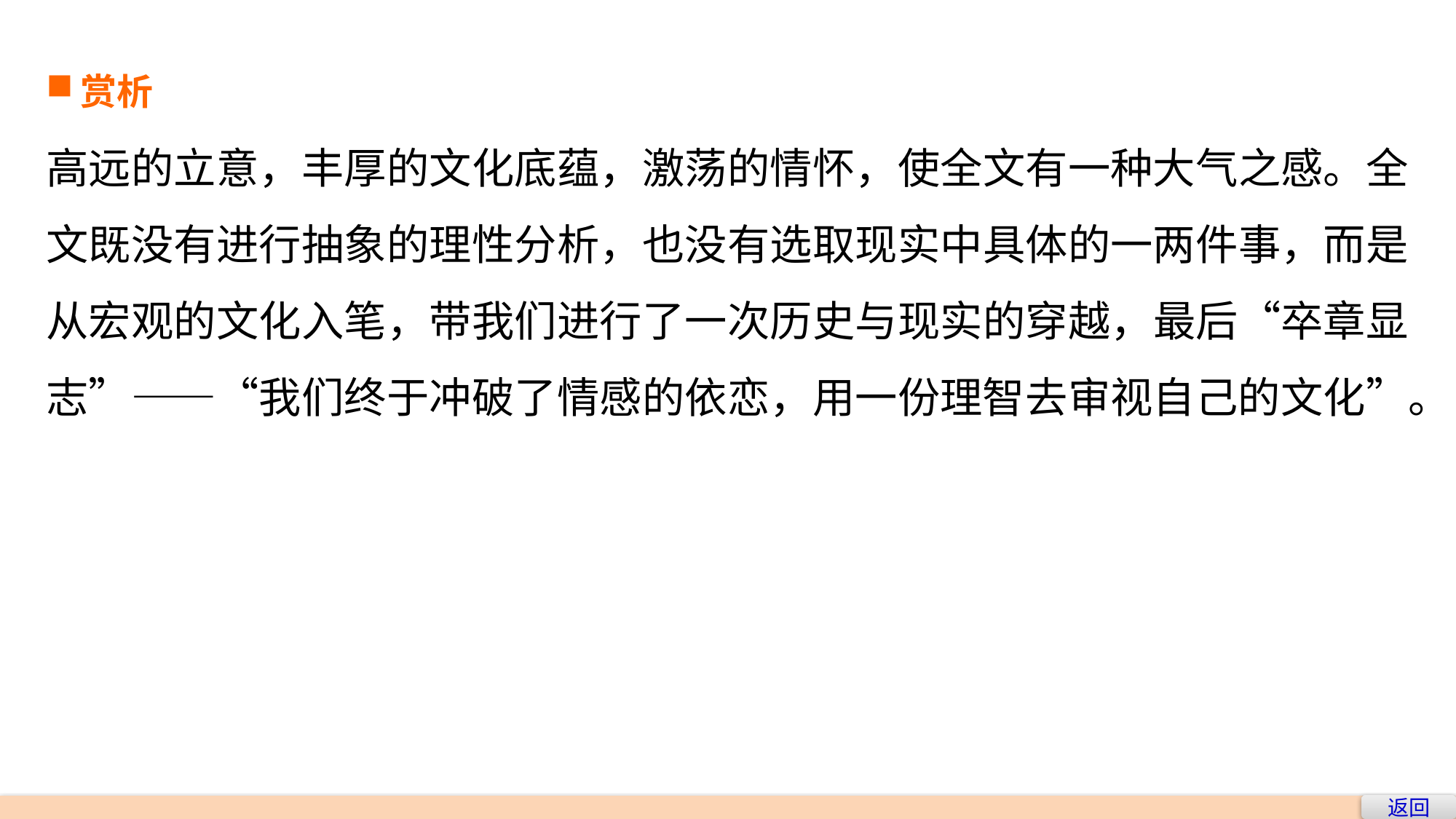

赏析
高远的立意，丰厚的文化底蕴，激荡的情怀，使全文有一种大气之感。全文既没有进行抽象的理性分析，也没有选取现实中具体的一两件事，而是从宏观的文化入笔，带我们进行了一次历史与现实的穿越，最后“卒章显志”——“我们终于冲破了情感的依恋，用一份理智去审视自己的文化”。
返回